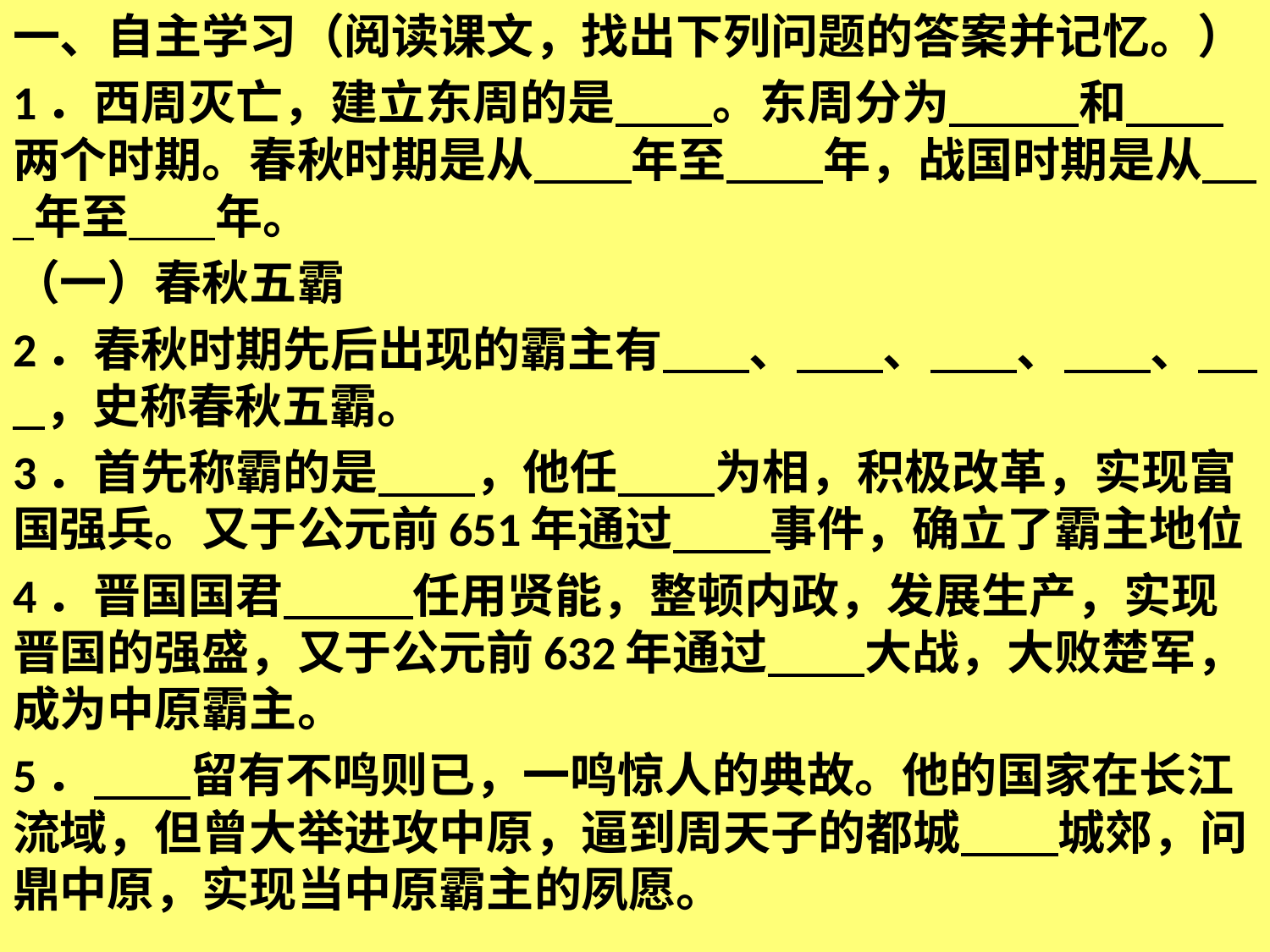

一、自主学习（阅读课文，找出下列问题的答案并记忆。）
1．西周灭亡，建立东周的是         。东周分为            和          两个时期。春秋时期是从         年至         年，战国时期是从        年至        年。
（一）春秋五霸
2．春秋时期先后出现的霸主有        、        、        、        、         ，史称春秋五霸。
3．首先称霸的是         ，他任         为相，积极改革，实现富国强兵。又于公元前651年通过         事件，确立了霸主地位
4．晋国国君            任用贤能，整顿内政，发展生产，实现晋国的强盛，又于公元前632年通过         大战，大败楚军，成为中原霸主。
5．         留有不鸣则已，一鸣惊人的典故。他的国家在长江流域，但曾大举进攻中原，逼到周天子的都城         城郊，问鼎中原，实现当中原霸主的夙愿。